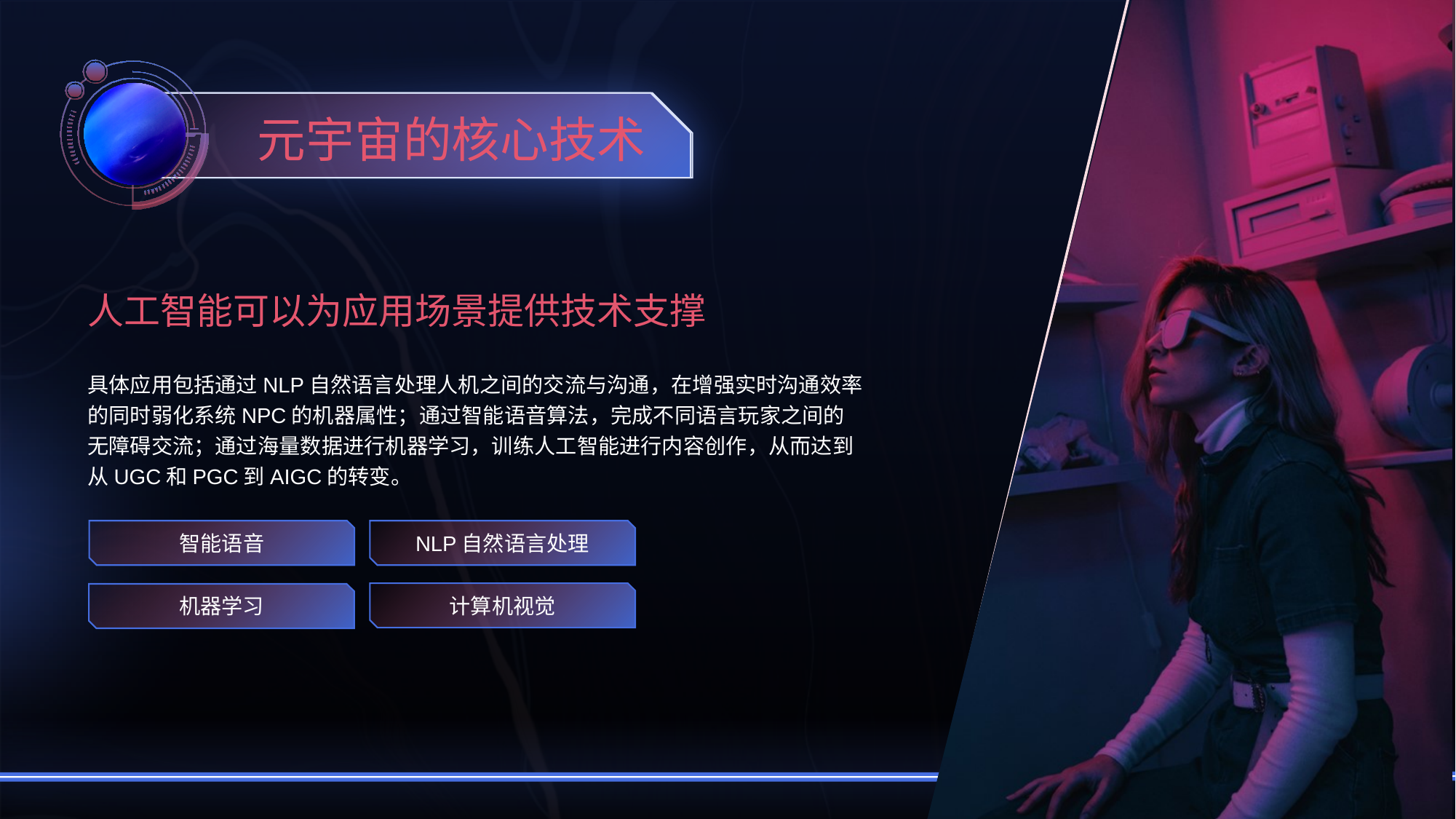

元宇宙的核心技术
人工智能可以为应用场景提供技术支撑
具体应用包括通过NLP自然语言处理人机之间的交流与沟通，在增强实时沟通效率的同时弱化系统NPC的机器属性；通过智能语音算法，完成不同语言玩家之间的无障碍交流；通过海量数据进行机器学习，训练人工智能进行内容创作，从而达到从UGC和PGC到AIGC的转变。

智能语音
NLP自然语言处理

计算机视觉
机器学习